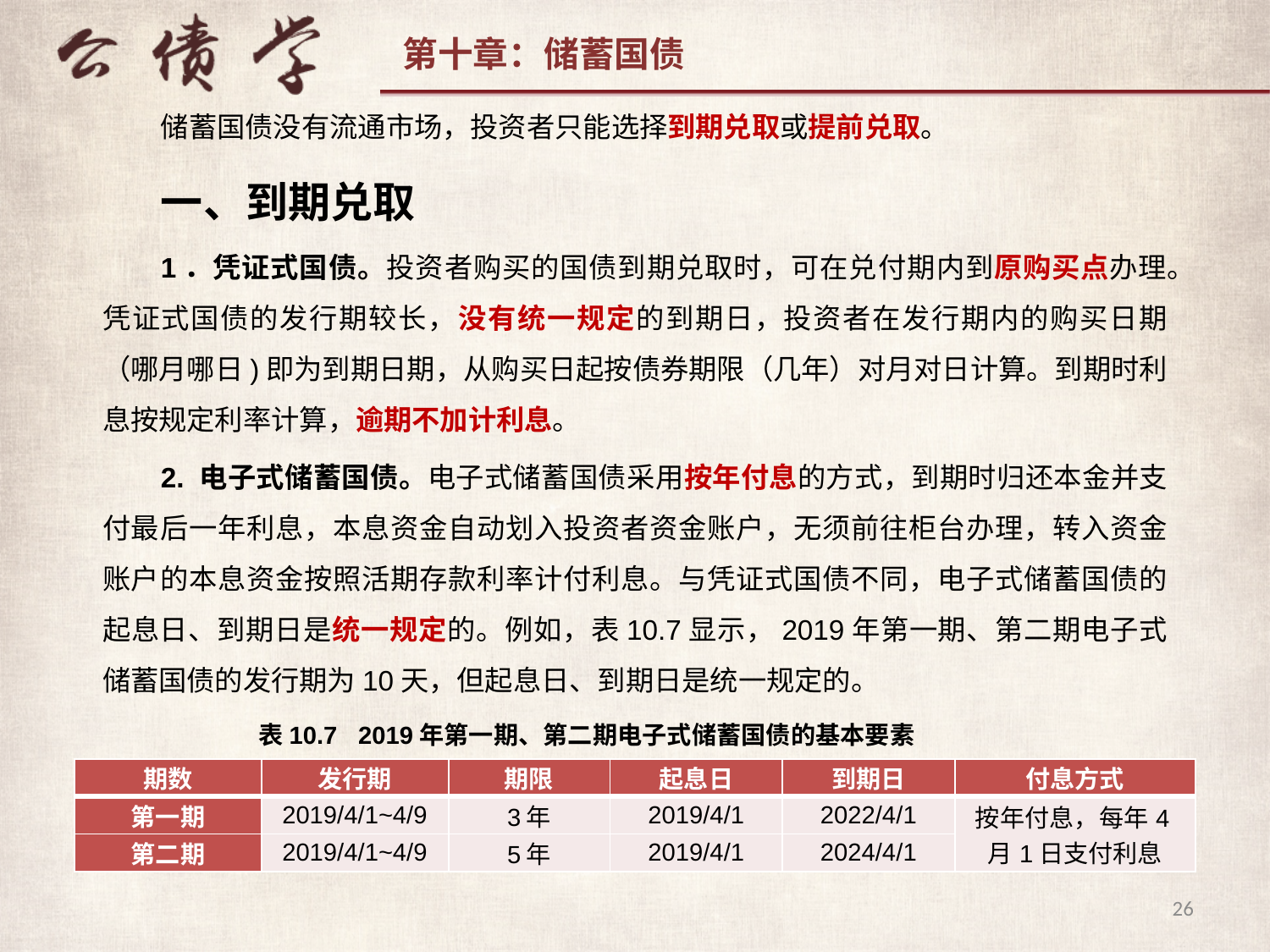

储蓄国债没有流通市场，投资者只能选择到期兑取或提前兑取。
一、到期兑取
1．凭证式国债。投资者购买的国债到期兑取时，可在兑付期内到原购买点办理。凭证式国债的发行期较长，没有统一规定的到期日，投资者在发行期内的购买日期（哪月哪日)即为到期日期，从购买日起按债券期限（几年）对月对日计算。到期时利息按规定利率计算，逾期不加计利息。
2. 电子式储蓄国债。电子式储蓄国债采用按年付息的方式，到期时归还本金并支付最后一年利息，本息资金自动划入投资者资金账户，无须前往柜台办理，转入资金账户的本息资金按照活期存款利率计付利息。与凭证式国债不同，电子式储蓄国债的起息日、到期日是统一规定的。例如，表10.7显示，2019年第一期、第二期电子式储蓄国债的发行期为10天，但起息日、到期日是统一规定的。
表10.7   2019年第一期、第二期电子式储蓄国债的基本要素
| 期数 | 发行期 | 期限 | 起息日 | 到期日 | 付息方式 |
| --- | --- | --- | --- | --- | --- |
| 第一期 | 2019/4/1~4/9 | 3年 | 2019/4/1 | 2022/4/1 | 按年付息，每年4月1日支付利息 |
| 第二期 | 2019/4/1~4/9 | 5年 | 2019/4/1 | 2024/4/1 |  |
26